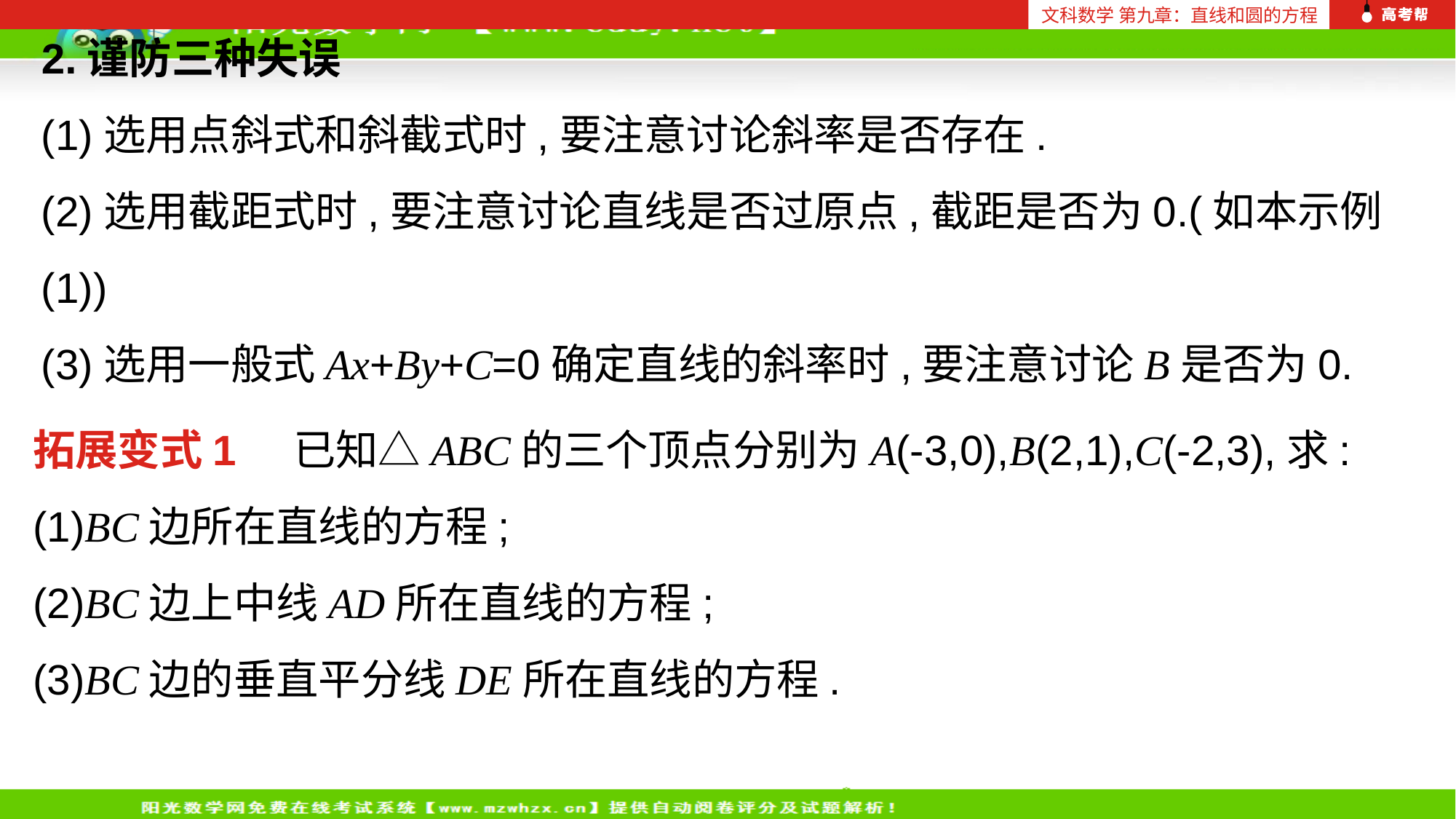

文科数学 第九章：直线和圆的方程

2.谨防三种失误
(1)选用点斜式和斜截式时,要注意讨论斜率是否存在.
(2)选用截距式时,要注意讨论直线是否过原点,截距是否为0.(如本示例(1))
(3)选用一般式Ax+By+C=0确定直线的斜率时,要注意讨论B是否为0.
拓展变式1    已知△ABC的三个顶点分别为A(-3,0),B(2,1),C(-2,3),求:
(1)BC边所在直线的方程;
(2)BC边上中线AD所在直线的方程;
(3)BC边的垂直平分线DE所在直线的方程.